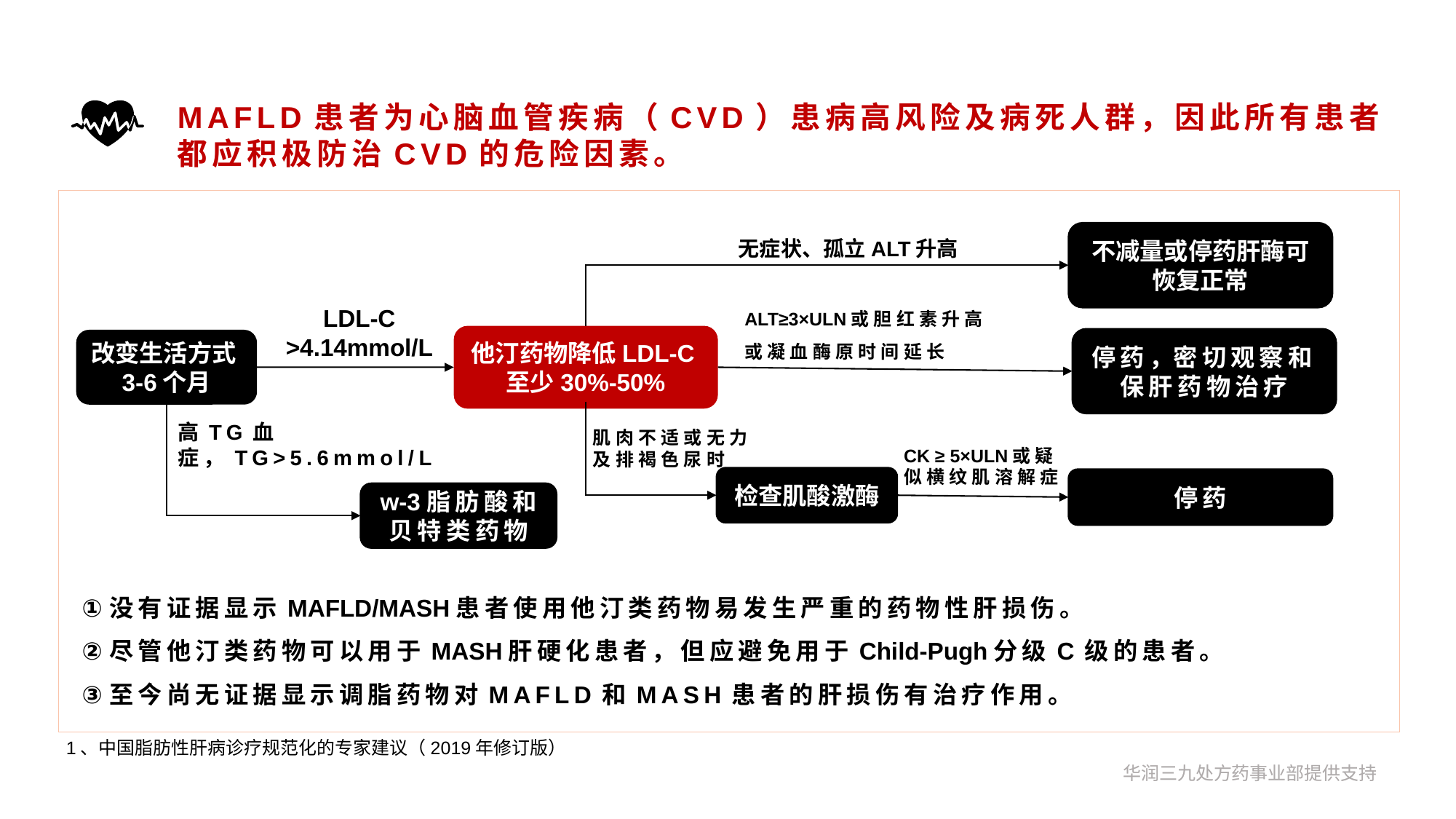

MAFLD患者为心脑血管疾病（CVD）患病高风险及病死人群，因此所有患者都应积极防治CVD的危险因素。

不减量或停药肝酶可恢复正常
无症状、孤立ALT升高
ALT≥3×ULN或胆红素升高
或凝血酶原时间延长
LDL-C
>4.14mmol/L
他汀药物降低LDL-C至少30%-50%
停药，密切观察和保肝药物治疗
改变生活方式3-6个月
高TG血症，TG>5.6mmol/L
肌肉不适或无力及排褐色尿时
CK ≥ 5×ULN或疑似横纹肌溶解症
检查肌酸激酶
停药
w-3脂肪酸和
贝特类药物
没有证据显示MAFLD/MASH患者使用他汀类药物易发生严重的药物性肝损伤。
尽管他汀类药物可以用于MASH肝硬化患者，但应避免用于Child-Pugh分级C级的患者。
至今尚无证据显示调脂药物对MAFLD和MASH患者的肝损伤有治疗作用。
1、中国脂肪性肝病诊疗规范化的专家建议（2019年修订版）